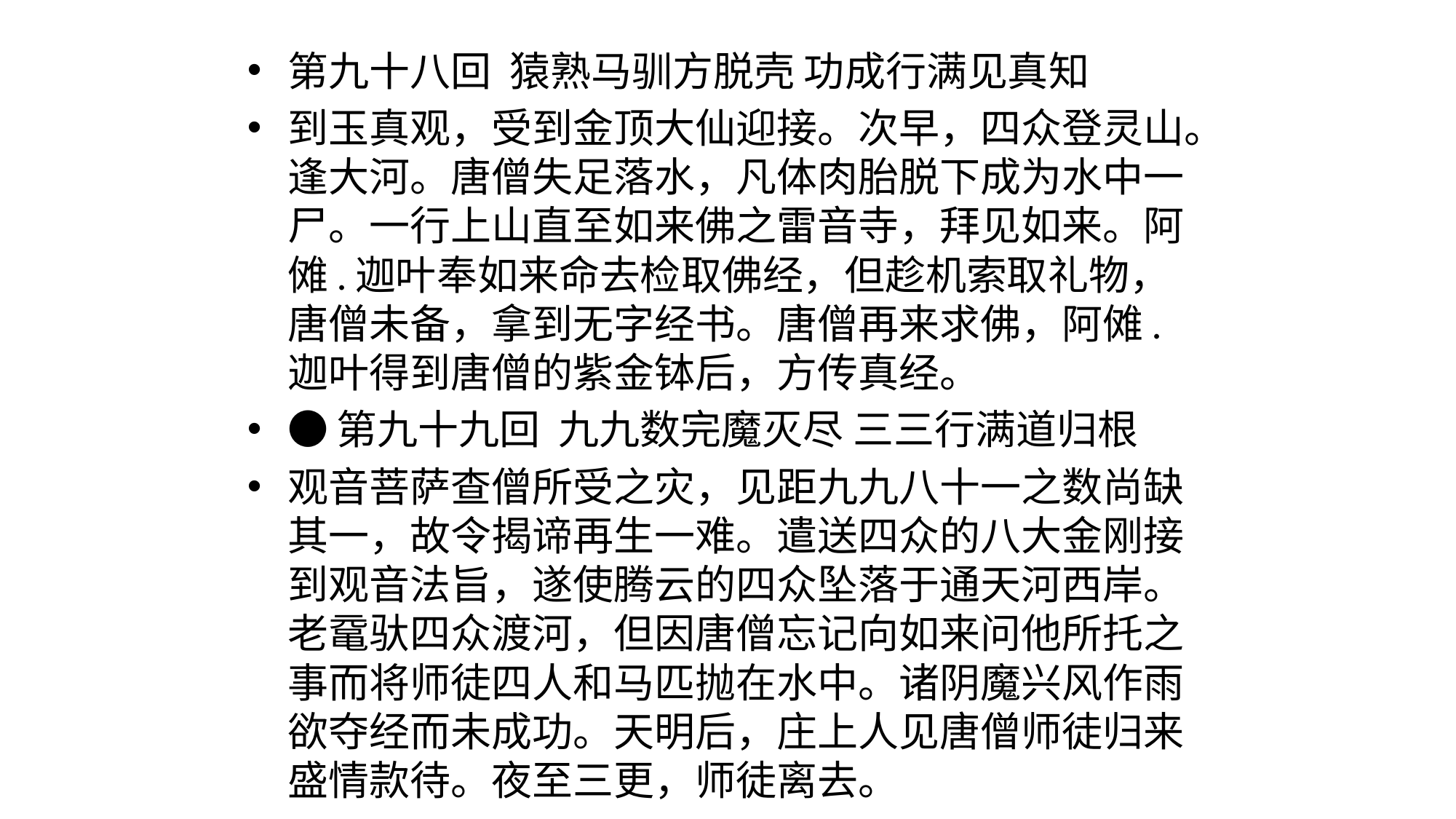

#
第九十八回  猿熟马驯方脱壳 功成行满见真知
到玉真观，受到金顶大仙迎接。次早，四众登灵山。逢大河。唐僧失足落水，凡体肉胎脱下成为水中一尸。一行上山直至如来佛之雷音寺，拜见如来。阿傩.迦叶奉如来命去检取佛经，但趁机索取礼物，唐僧未备，拿到无字经书。唐僧再来求佛，阿傩.迦叶得到唐僧的紫金钵后，方传真经。
●第九十九回  九九数完魔灭尽 三三行满道归根
观音菩萨查僧所受之灾，见距九九八十一之数尚缺其一，故令揭谛再生一难。遣送四众的八大金刚接到观音法旨，遂使腾云的四众坠落于通天河西岸。老鼋驮四众渡河，但因唐僧忘记向如来问他所托之事而将师徒四人和马匹抛在水中。诸阴魔兴风作雨欲夺经而未成功。天明后，庄上人见唐僧师徒归来盛情款待。夜至三更，师徒离去。